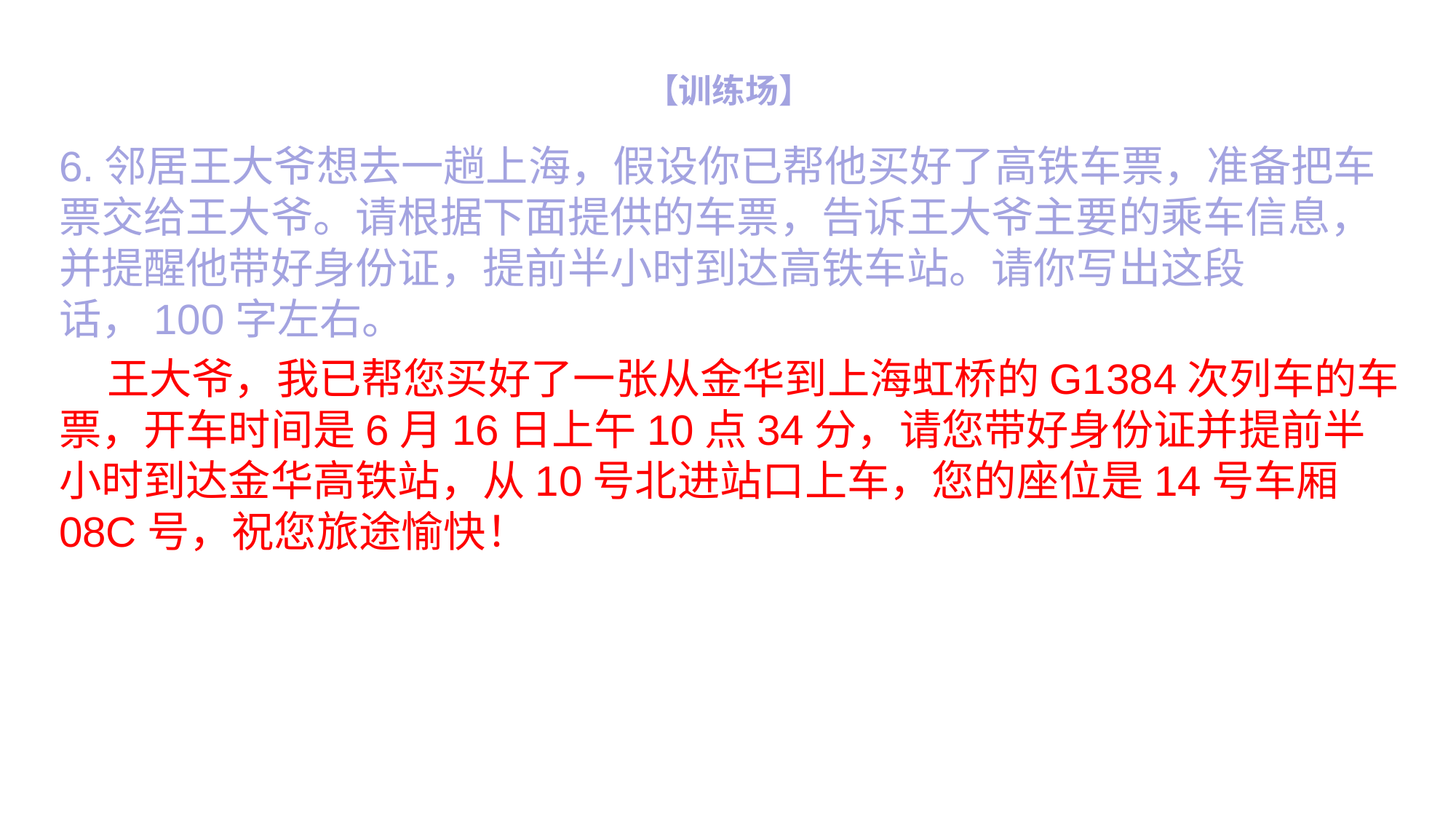

# 【训练场】
6.邻居王大爷想去一趟上海，假设你已帮他买好了高铁车票，准备把车票交给王大爷。请根据下面提供的车票，告诉王大爷主要的乘车信息，并提醒他带好身份证，提前半小时到达高铁车站。请你写出这段话，100字左右。
    王大爷，我已帮您买好了一张从金华到上海虹桥的G1384次列车的车票，开车时间是6月16日上午10点34分，请您带好身份证并提前半小时到达金华高铁站，从10号北进站口上车，您的座位是14号车厢08C号，祝您旅途愉快！